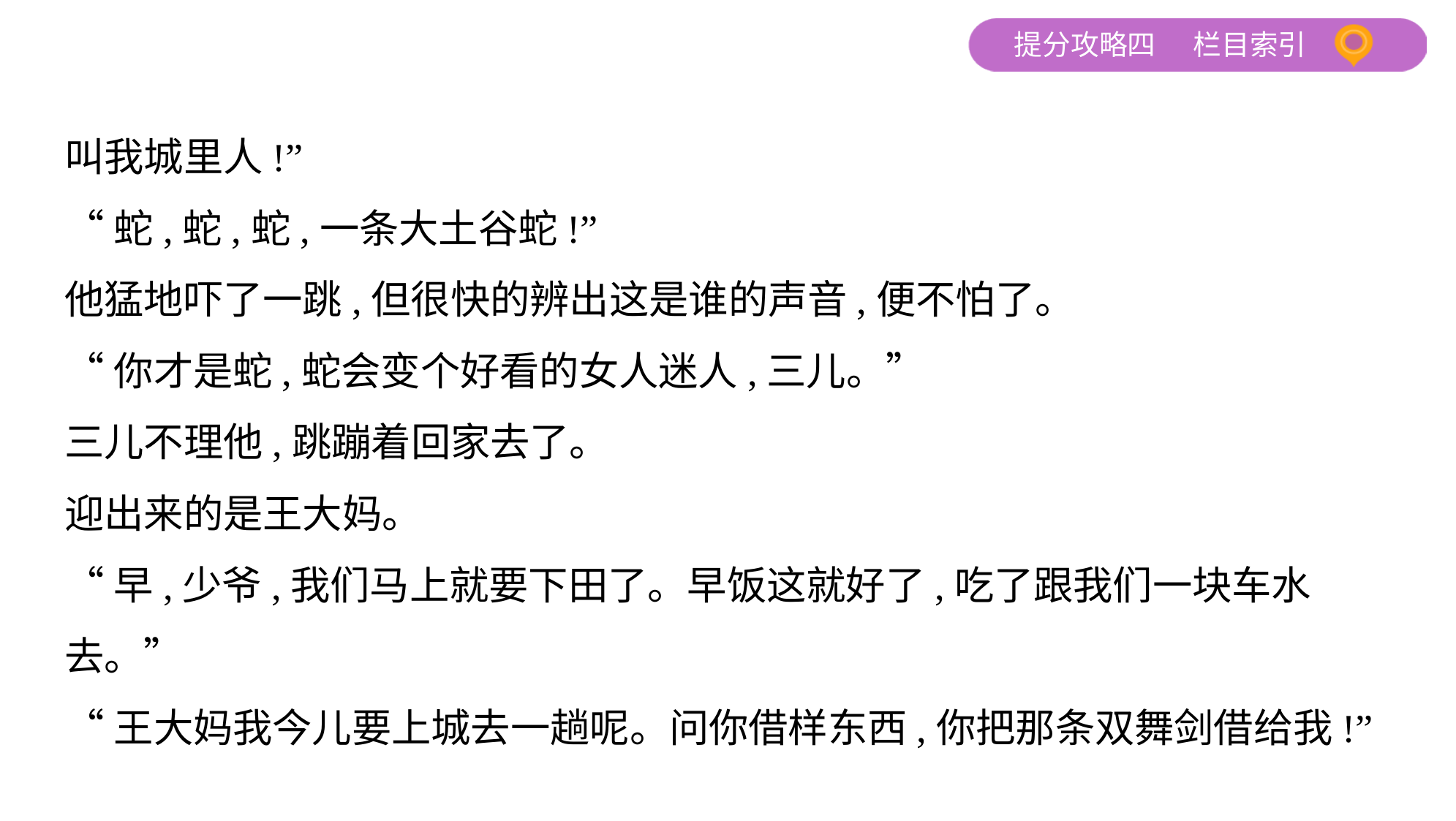

叫我城里人!”
“蛇,蛇,蛇,一条大土谷蛇!”
他猛地吓了一跳,但很快的辨出这是谁的声音,便不怕了。
“你才是蛇,蛇会变个好看的女人迷人,三儿。”
三儿不理他,跳蹦着回家去了。
迎出来的是王大妈。
“早,少爷,我们马上就要下田了。早饭这就好了,吃了跟我们一块车水去。”
“王大妈我今儿要上城去一趟呢。问你借样东西,你把那条双舞剑借给我!”